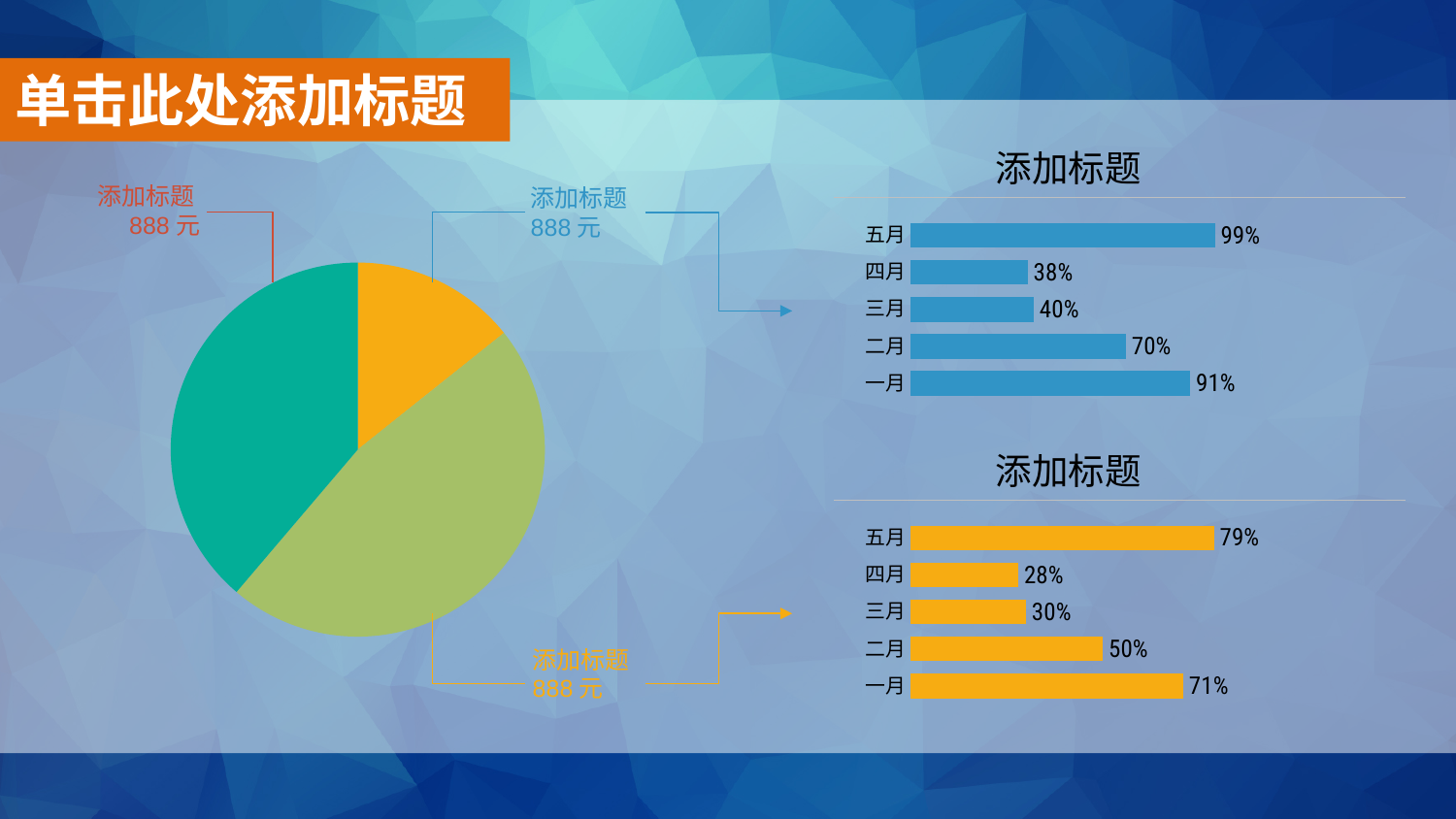

单击此处添加标题

添加标题

### Chart:

| Category | 标题 |
|---|---|
| 五月 | 0.99 |
| 四月 | 0.38 |
| 三月 | 0.4 |
| 二月 | 0.7 |
| 一月 | 0.91 |
添加标题
888元
添加标题
888元

### Chart:

| Category | Series 1 |
|---|---|
| New Tech | 14.0 |
| Existing | 46.0 |
| VC Fund | 38.0 |

添加标题
888元
添加标题

### Chart:

| Category | Series 1 |
|---|---|
| 五月 | 0.79 |
| 四月 | 0.28 |
| 三月 | 0.3 |
| 二月 | 0.5 |
| 一月 | 0.71 |